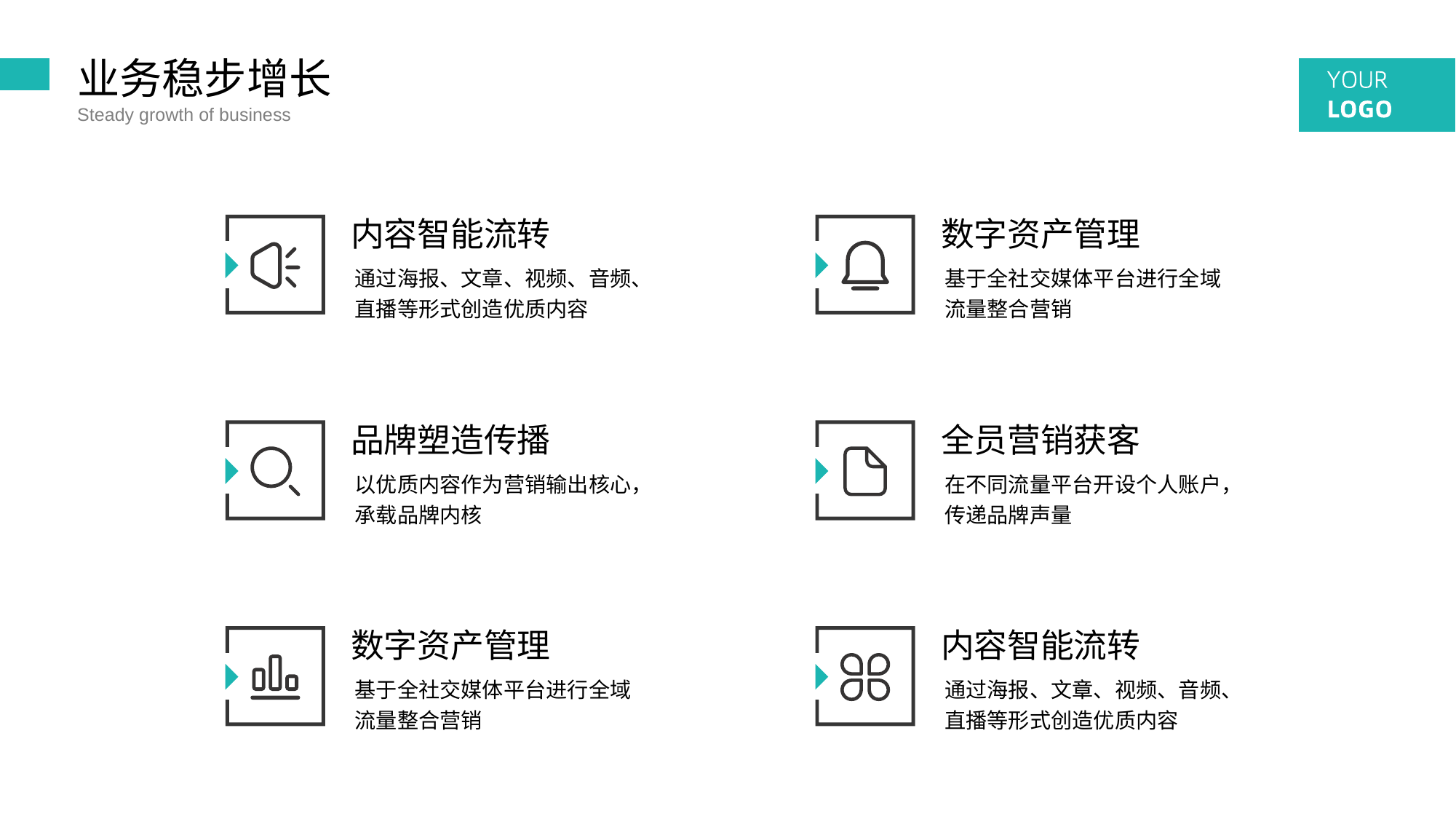

业务稳步增长

Steady growth of business
内容智能流转
数字资产管理

通过海报、文章、视频、音频、直播等形式创造优质内容
基于全社交媒体平台进行全域流量整合营销
品牌塑造传播
全员营销获客

以优质内容作为营销输出核心，承载品牌内核
在不同流量平台开设个人账户，传递品牌声量
数字资产管理
内容智能流转

基于全社交媒体平台进行全域流量整合营销
通过海报、文章、视频、音频、直播等形式创造优质内容